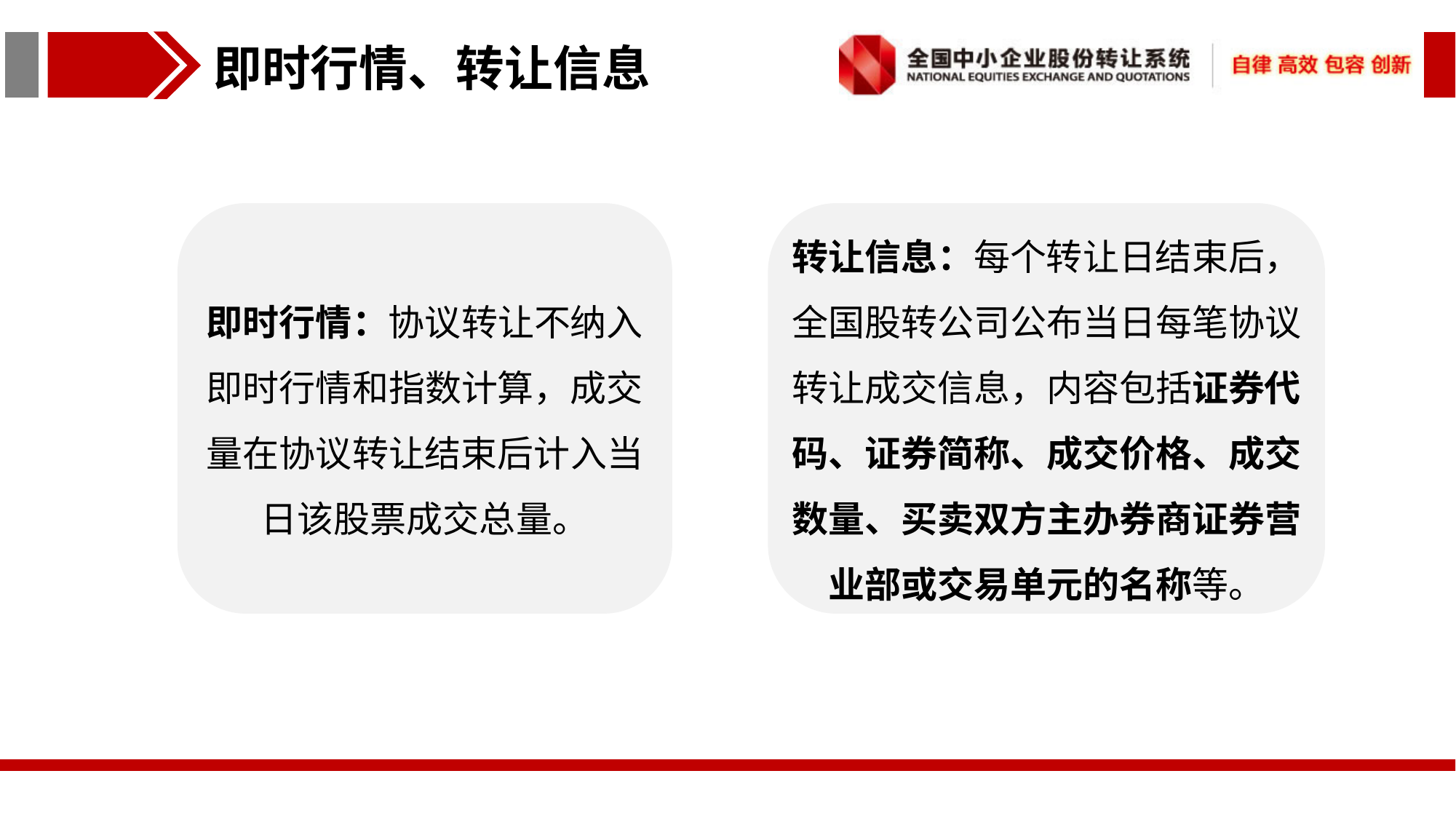

即时行情、转让信息
即时行情：协议转让不纳入即时行情和指数计算，成交量在协议转让结束后计入当日该股票成交总量。
转让信息：每个转让日结束后，全国股转公司公布当日每笔协议转让成交信息，内容包括证券代码、证券简称、成交价格、成交数量、买卖双方主办券商证券营业部或交易单元的名称等。
69